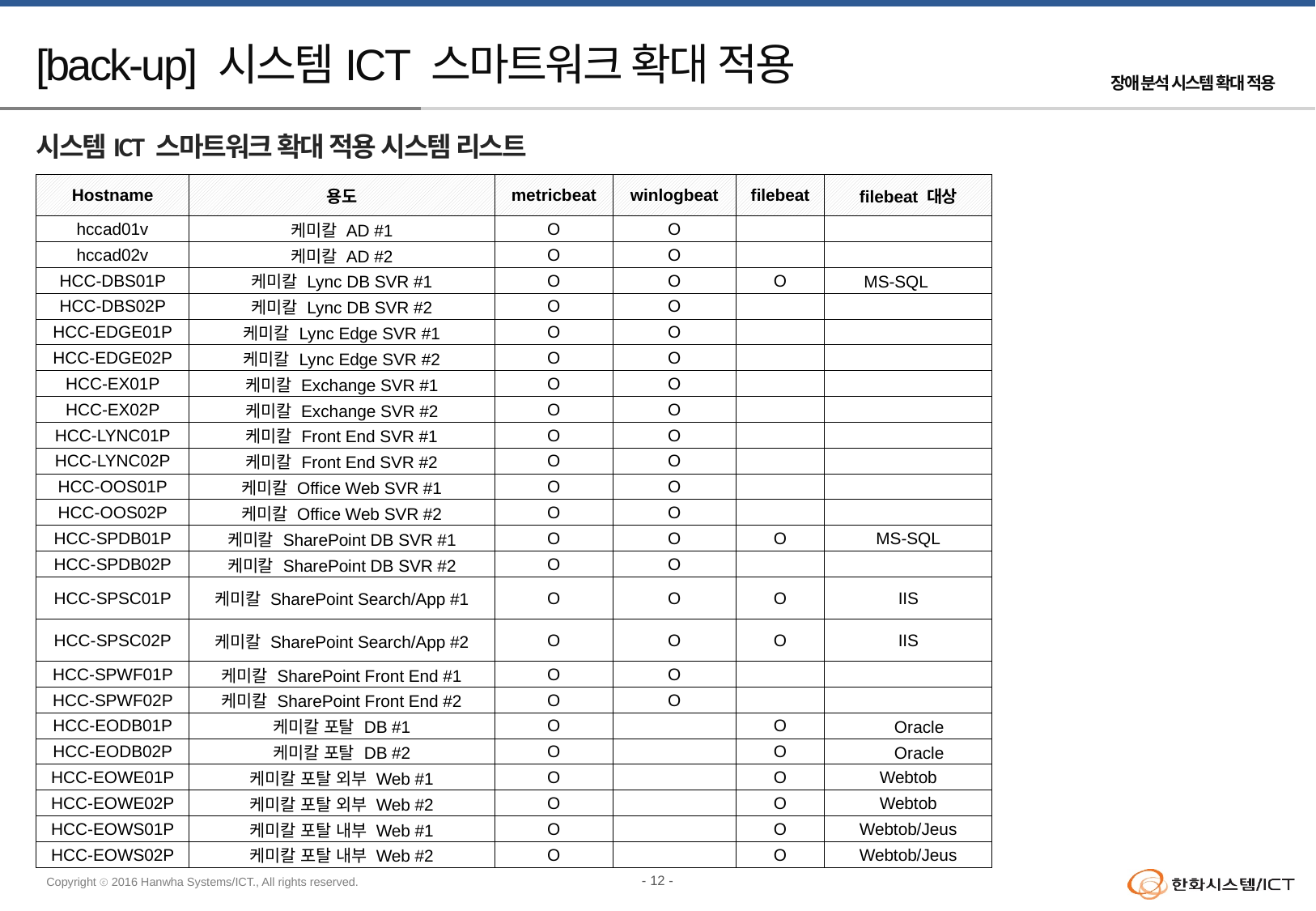

# [back-up] 시스템ICT 스마트워크 확대 적용
시스템ICT 스마트워크 확대 적용 시스템 리스트

| Hostname | 용도 | metricbeat | winlogbeat | filebeat | filebeat 대상 |
| --- | --- | --- | --- | --- | --- |
| hccad01v | 케미칼 AD #1 | O | O |  |  |
| hccad02v | 케미칼 AD #2 | O | O |  |  |
| HCC-DBS01P | 케미칼 Lync DB SVR #1 | O | O | O | MS-SQL |
| HCC-DBS02P | 케미칼 Lync DB SVR #2 | O | O |  |  |
| HCC-EDGE01P | 케미칼 Lync Edge SVR #1 | O | O |  |  |
| HCC-EDGE02P | 케미칼 Lync Edge SVR #2 | O | O |  |  |
| HCC-EX01P | 케미칼 Exchange SVR #1 | O | O |  |  |
| HCC-EX02P | 케미칼 Exchange SVR #2 | O | O |  |  |
| HCC-LYNC01P | 케미칼 Front End SVR #1 | O | O |  |  |
| HCC-LYNC02P | 케미칼 Front End SVR #2 | O | O |  |  |
| HCC-OOS01P | 케미칼 Office Web SVR #1 | O | O |  |  |
| HCC-OOS02P | 케미칼 Office Web SVR #2 | O | O |  |  |
| HCC-SPDB01P | 케미칼 SharePoint DB SVR #1 | O | O | O | MS-SQL |
| HCC-SPDB02P | 케미칼 SharePoint DB SVR #2 | O | O |  |  |
| HCC-SPSC01P | 케미칼 SharePoint Search/App #1 | O | O | O | IIS |
| HCC-SPSC02P | 케미칼 SharePoint Search/App #2 | O | O | O | IIS |
| HCC-SPWF01P | 케미칼 SharePoint Front End #1 | O | O |  |  |
| HCC-SPWF02P | 케미칼 SharePoint Front End #2 | O | O |  |  |
| HCC-EODB01P | 케미칼 포탈 DB #1 | O |  | O | Oracle |
| HCC-EODB02P | 케미칼 포탈 DB #2 | O |  | O | Oracle |
| HCC-EOWE01P | 케미칼 포탈 외부 Web #1 | O |  | O | Webtob |
| HCC-EOWE02P | 케미칼 포탈 외부 Web #2 | O |  | O | Webtob |
| HCC-EOWS01P | 케미칼 포탈 내부 Web #1 | O |  | O | Webtob/Jeus |
| HCC-EOWS02P | 케미칼 포탈 내부 Web #2 | O |  | O | Webtob/Jeus |